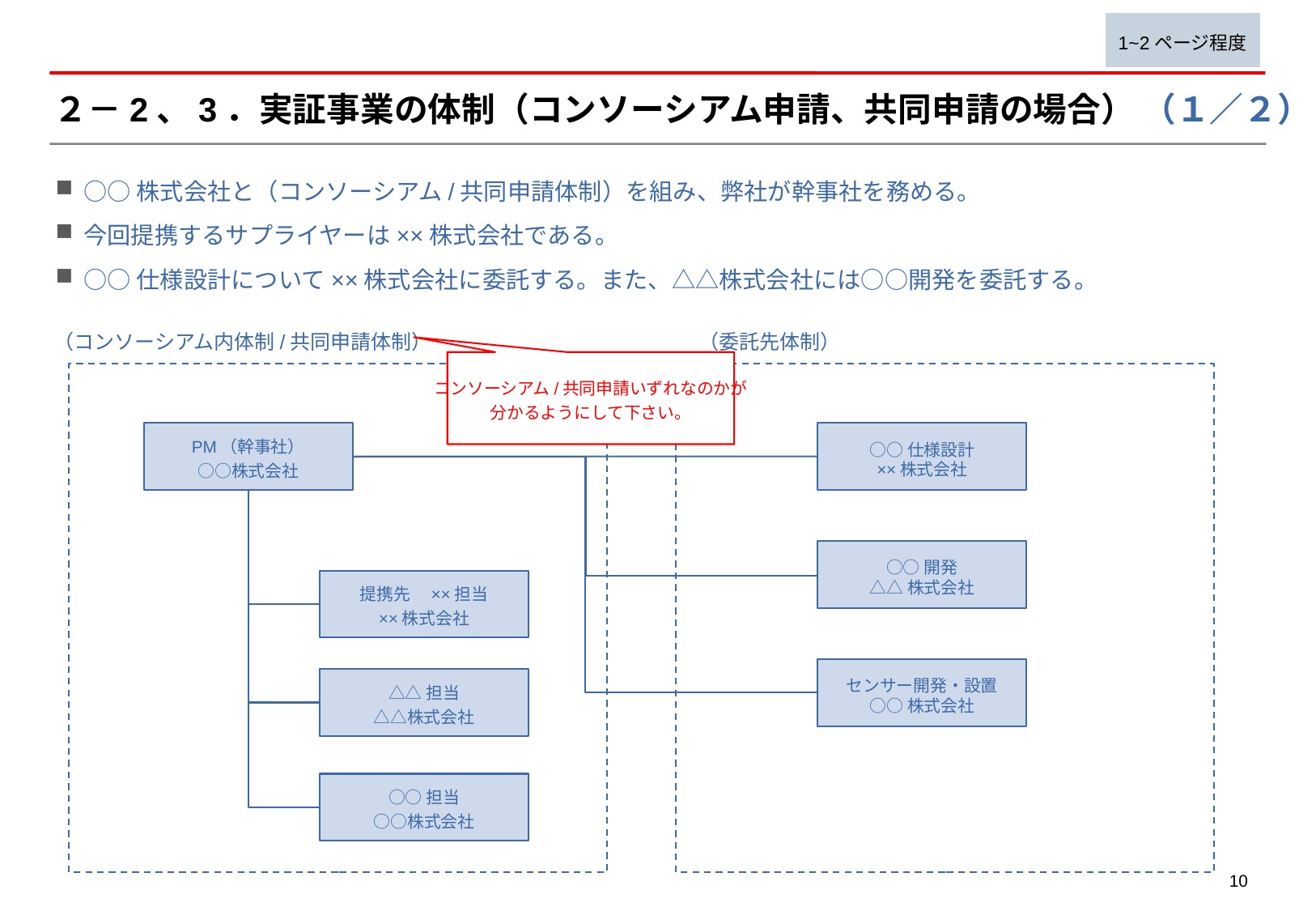

1~2ページ程度
# ２－2、3．実証事業の体制（コンソーシアム申請、共同申請の場合） （１／２）
○○株式会社と（コンソーシアム/共同申請体制）を組み、弊社が幹事社を務める。
今回提携するサプライヤーは××株式会社である。
○○仕様設計について××株式会社に委託する。また、△△株式会社には○○開発を委託する。
（コンソーシアム内体制/共同申請体制）
（委託先体制）
コンソーシアム/共同申請いずれなのかが
分かるようにして下さい。

PM（幹事社）
○○株式会社
○○仕様設計
××株式会社
○○開発
△△株式会社
提携先　××担当
××株式会社
センサー開発・設置
○○株式会社
△△担当
△△株式会社
○○担当
○○株式会社